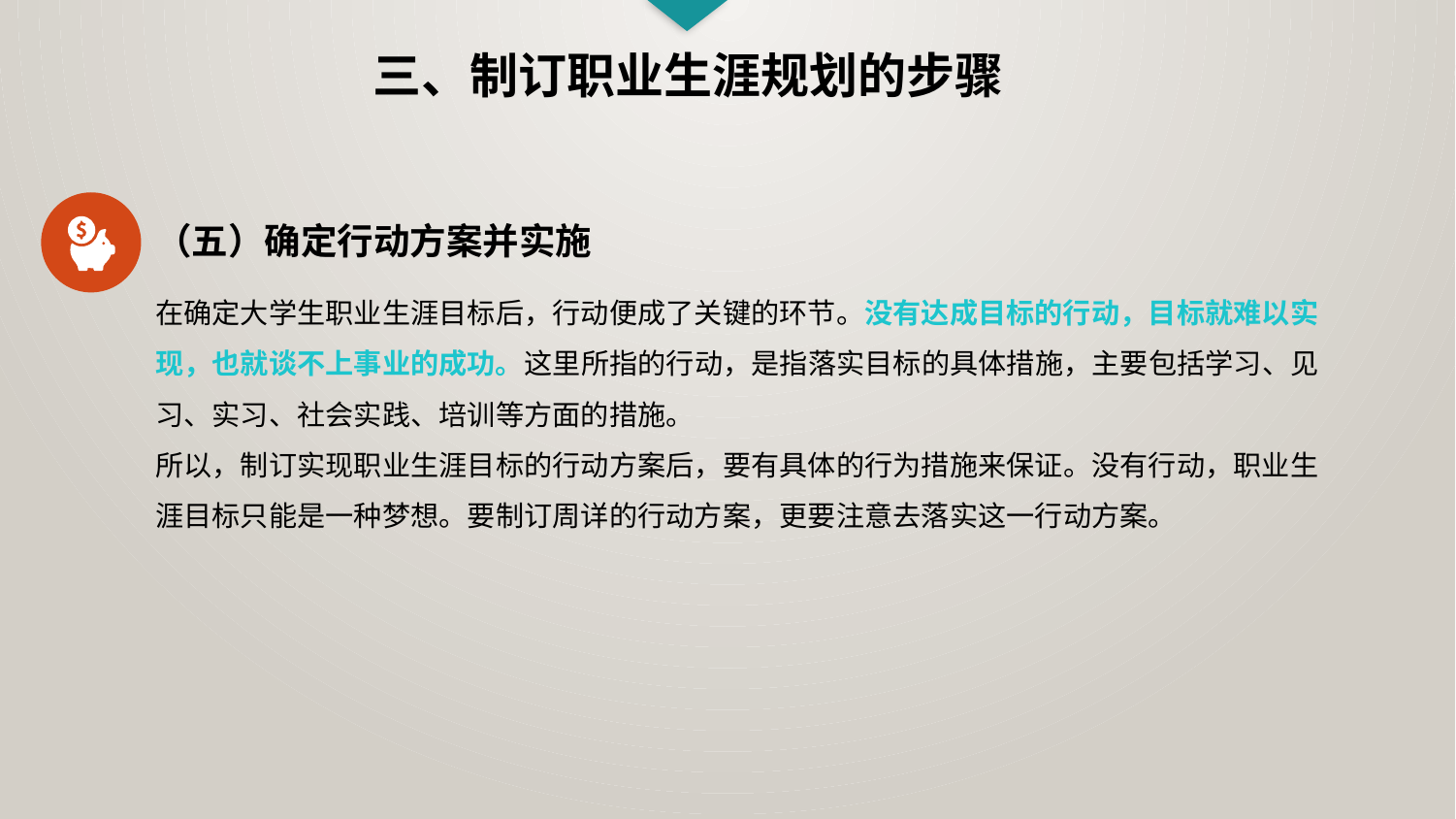

三、制订职业生涯规划的步骤

（五）确定行动方案并实施

在确定大学生职业生涯目标后，行动便成了关键的环节。没有达成目标的行动，目标就难以实现，也就谈不上事业的成功。这里所指的行动，是指落实目标的具体措施，主要包括学习、见习、实习、社会实践、培训等方面的措施。
所以，制订实现职业生涯目标的行动方案后，要有具体的行为措施来保证。没有行动，职业生涯目标只能是一种梦想。要制订周详的行动方案，更要注意去落实这一行动方案。
32